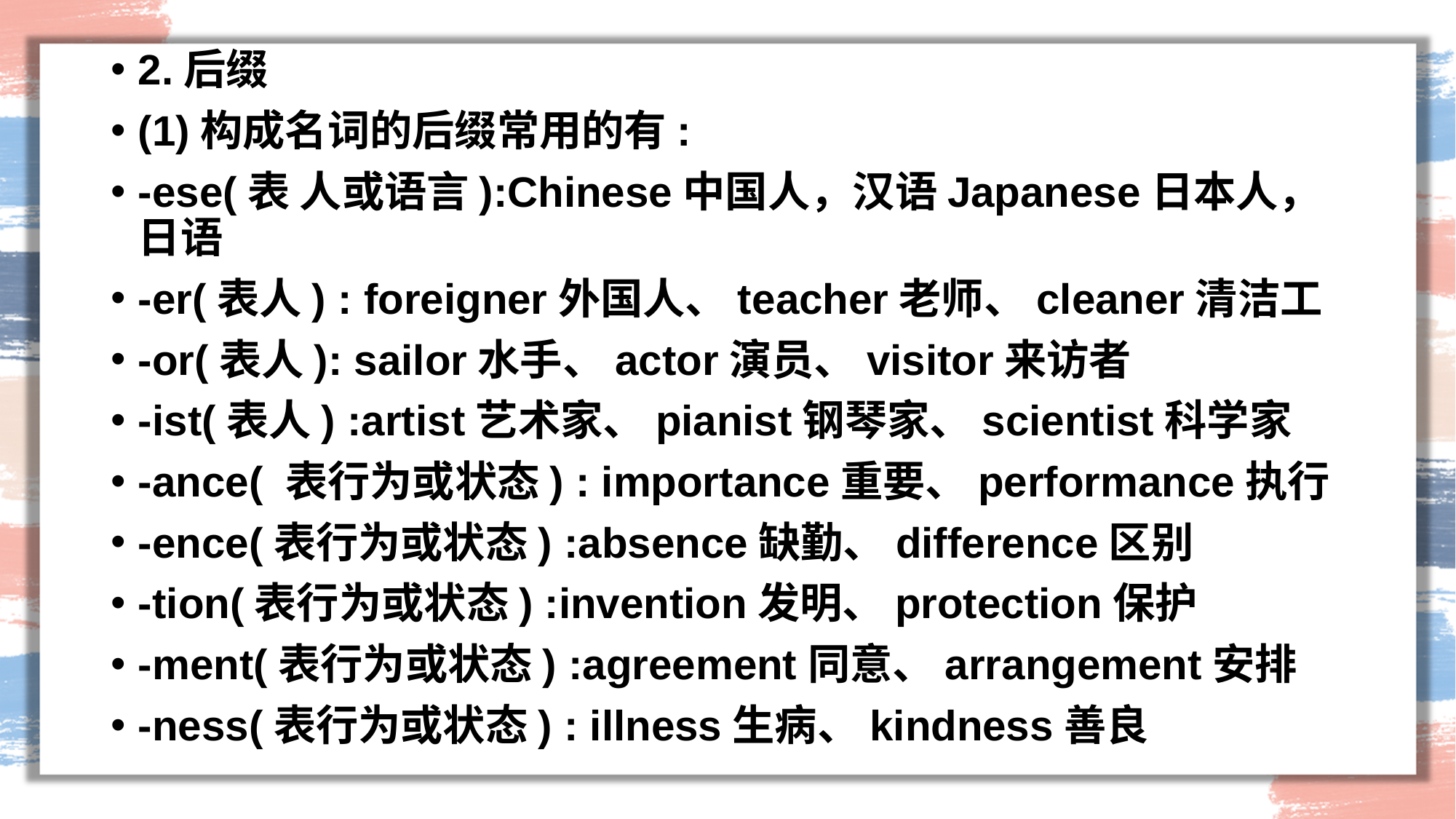

#
2.后缀
(1)构成名词的后缀常用的有:
-ese(表 人或语言):Chinese中国人，汉语Japanese日本人，日语
-er(表人) : foreigner外国人、teacher老师、cleaner清洁工
-or(表人): sailor水手、actor演员、visitor来访者
-ist(表人) :artist艺术家、pianist钢琴家、scientist科学家
-ance( 表行为或状态) : importance重要、performance执行
-ence(表行为或状态) :absence缺勤、difference区别
-tion(表行为或状态) :invention发明、protection保护
-ment(表行为或状态) :agreement同意、arrangement安排
-ness(表行为或状态) : illness生病、kindness善良